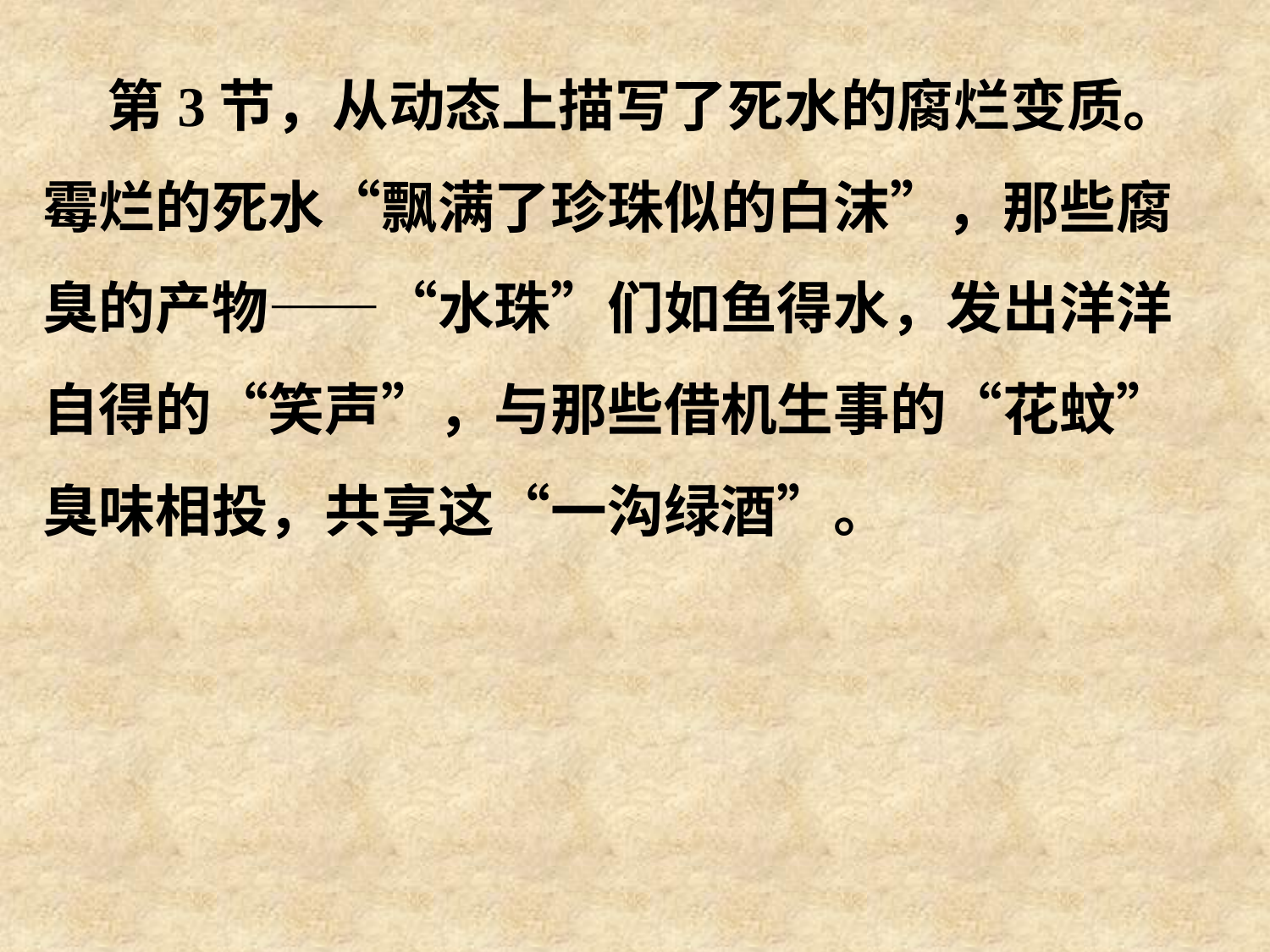

第3节，从动态上描写了死水的腐烂变质。霉烂的死水“飘满了珍珠似的白沫”，那些腐臭的产物——“水珠”们如鱼得水，发出洋洋自得的“笑声”，与那些借机生事的“花蚊”臭味相投，共享这“一沟绿酒”。